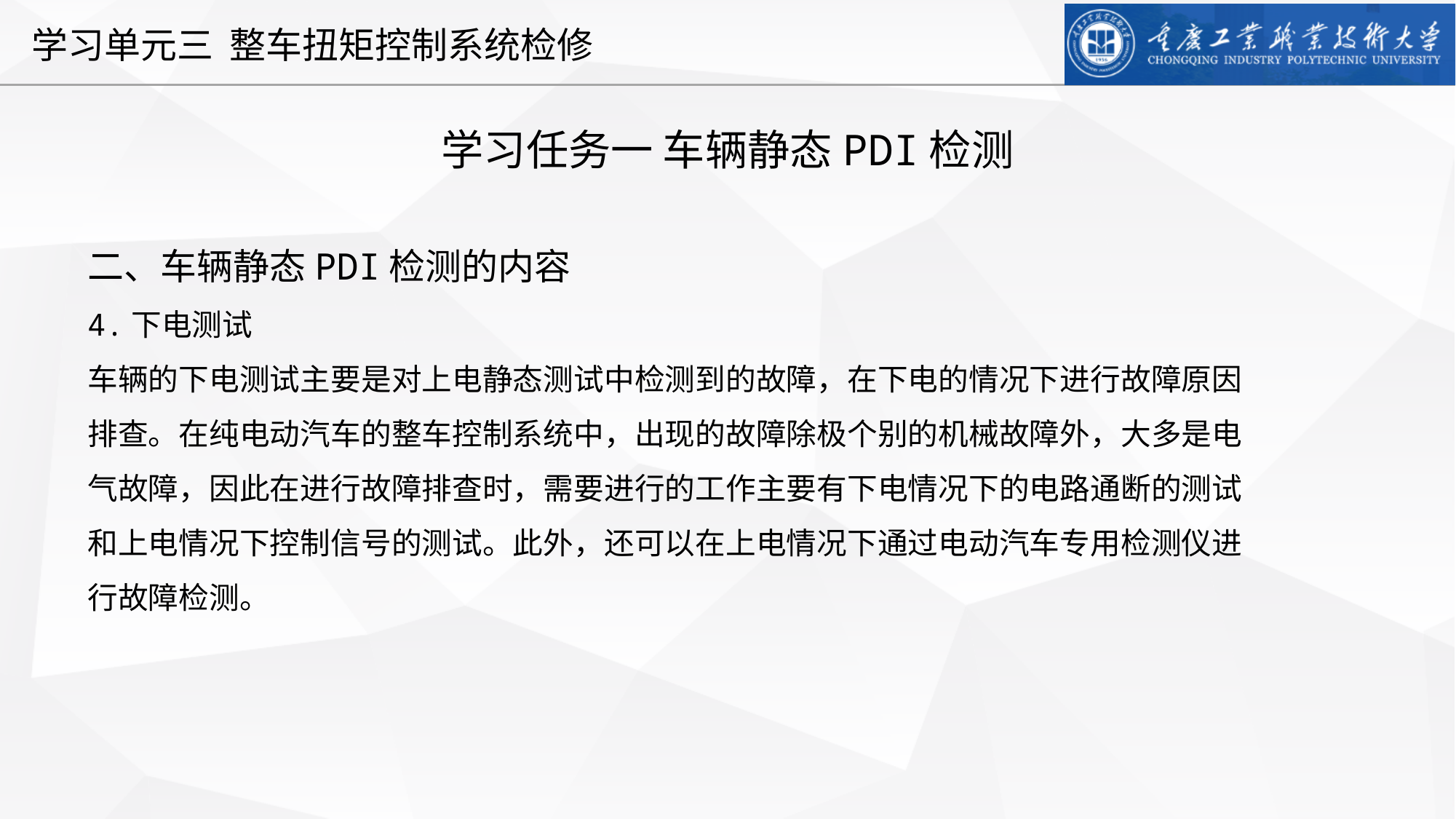

学习任务一 车辆静态PDI检测
二、车辆静态PDI检测的内容
4.下电测试
车辆的下电测试主要是对上电静态测试中检测到的故障，在下电的情况下进行故障原因排查。在纯电动汽车的整车控制系统中，出现的故障除极个别的机械故障外，大多是电气故障，因此在进行故障排查时，需要进行的工作主要有下电情况下的电路通断的测试和上电情况下控制信号的测试。此外，还可以在上电情况下通过电动汽车专用检测仪进行故障检测。